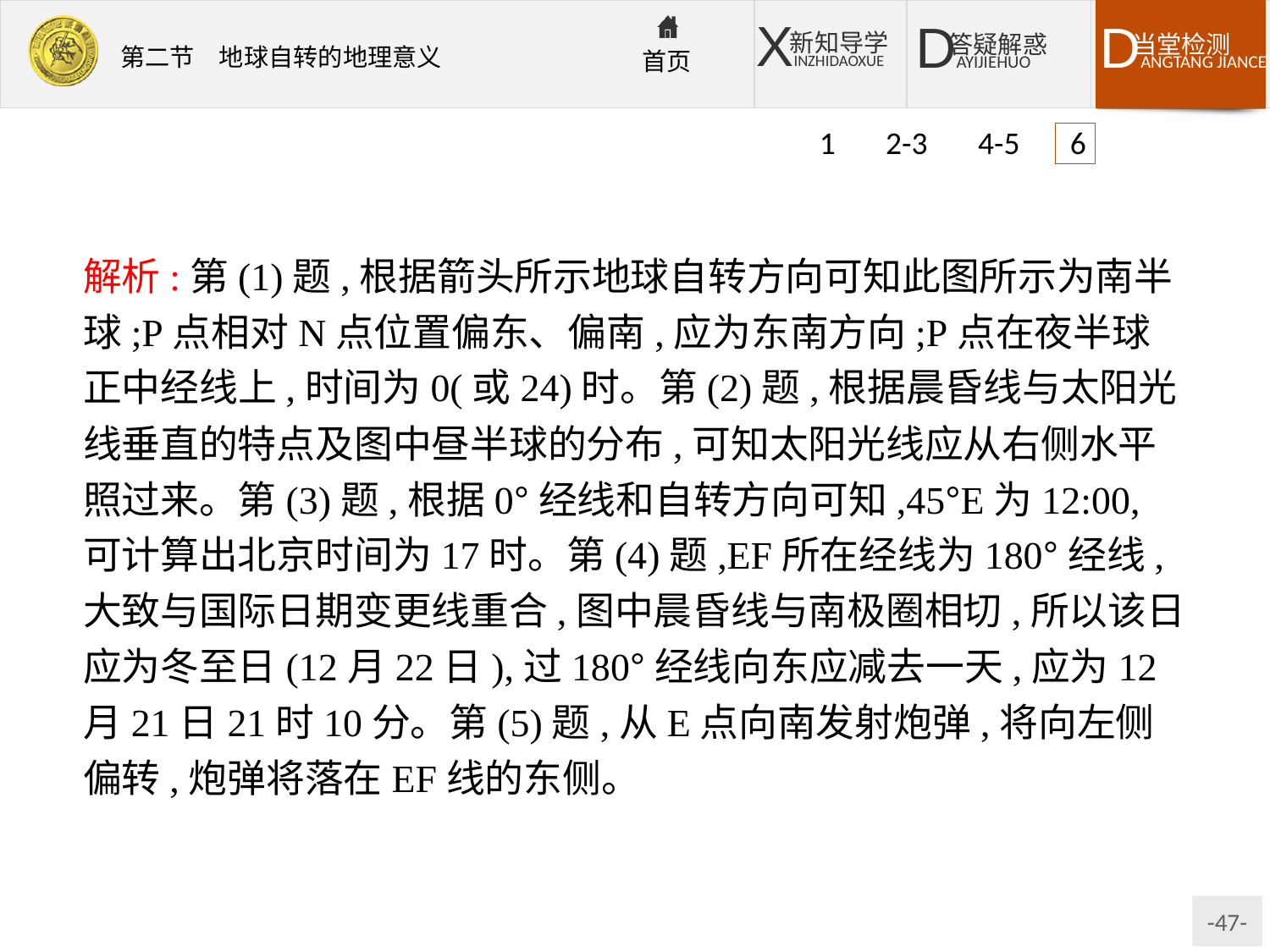

1       2-3       4-5       6

解析:第(1)题,根据箭头所示地球自转方向可知此图所示为南半球;P点相对N点位置偏东、偏南,应为东南方向;P点在夜半球正中经线上,时间为0(或24)时。第(2)题,根据晨昏线与太阳光线垂直的特点及图中昼半球的分布,可知太阳光线应从右侧水平照过来。第(3)题,根据0°经线和自转方向可知,45°E为12:00,可计算出北京时间为17时。第(4)题,EF所在经线为180°经线,大致与国际日期变更线重合,图中晨昏线与南极圈相切,所以该日应为冬至日(12月22日),过180°经线向东应减去一天,应为12月21日21时10分。第(5)题,从E点向南发射炮弹,将向左侧偏转,炮弹将落在EF线的东侧。